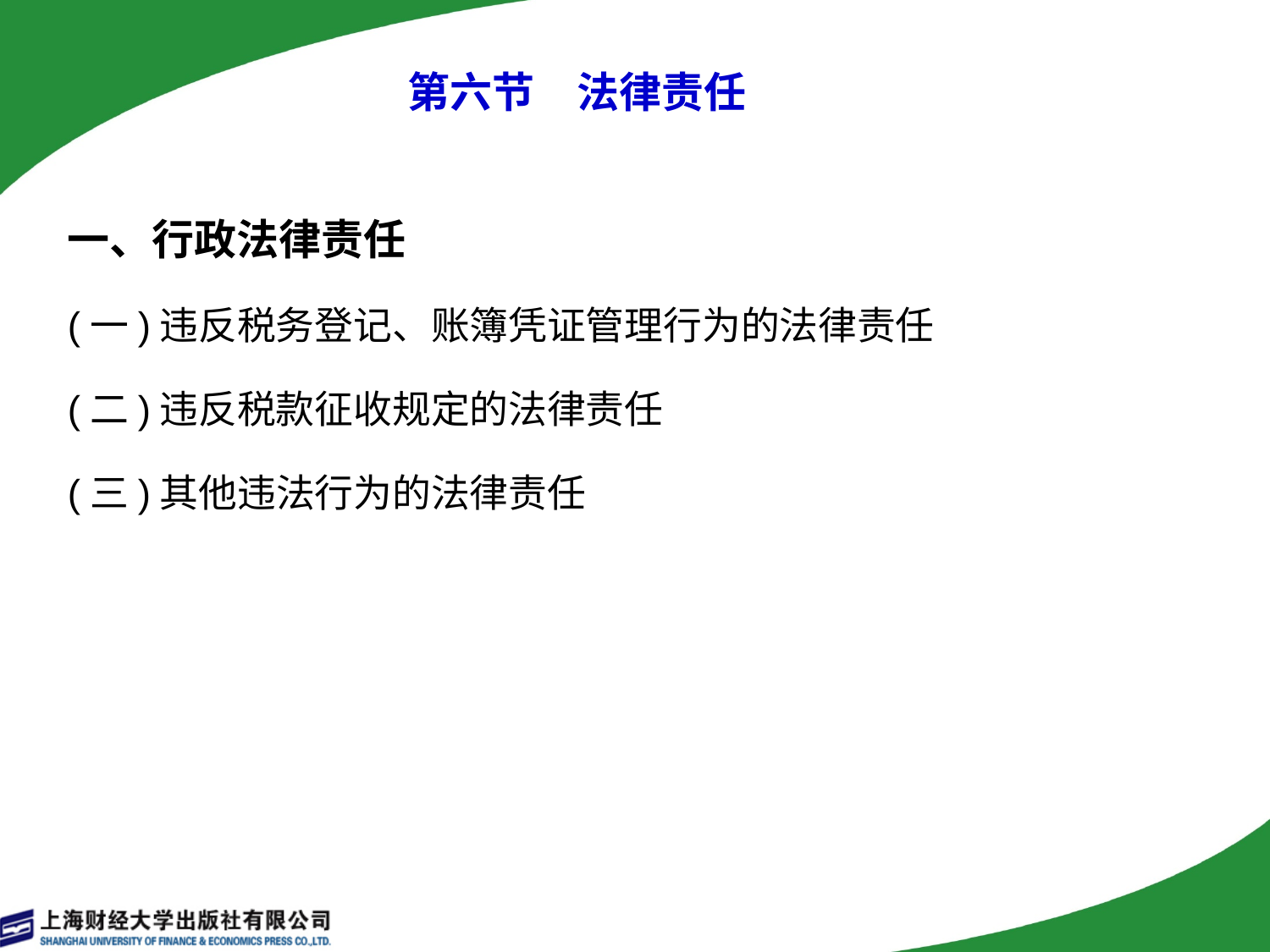

# 第六节　法律责任
一、行政法律责任
(一)违反税务登记、账簿凭证管理行为的法律责任
(二)违反税款征收规定的法律责任
(三)其他违法行为的法律责任